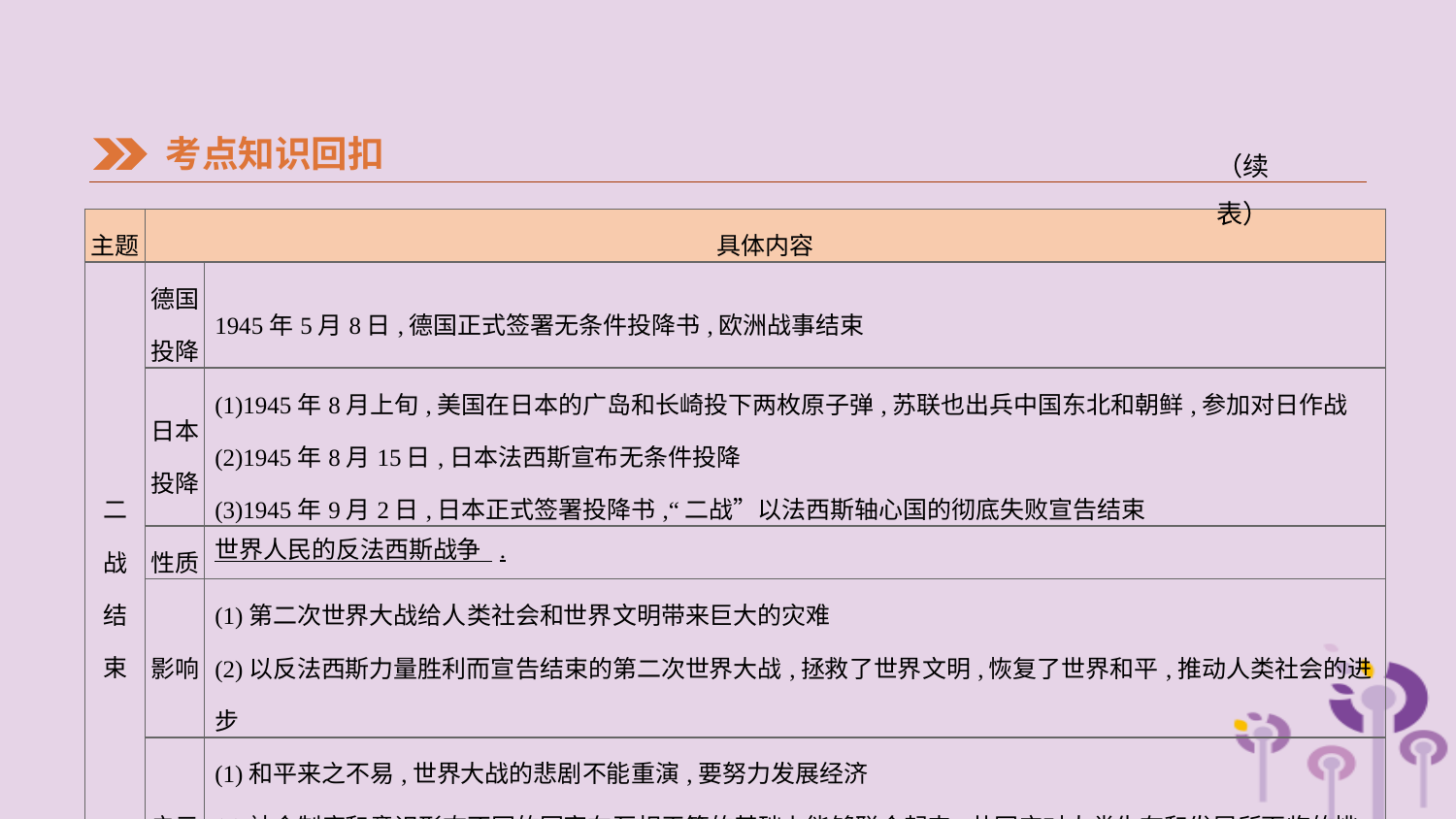

考点知识回扣

（续表）
| 主题 | 具体内容 |  |
| --- | --- | --- |
| 二 战 结 束 | 德国 投降 | 1945年5月8日,德国正式签署无条件投降书,欧洲战事结束 |
|  | 日本 投降 | (1)1945年8月上旬,美国在日本的广岛和长崎投下两枚原子弹,苏联也出兵中国东北和朝鲜,参加对日作战 (2)1945年8月15日,日本法西斯宣布无条件投降 (3)1945年9月2日,日本正式签署投降书,“二战”以法西斯轴心国的彻底失败宣告结束 |
|  | 性质 | 世界人民的反法西斯战争 . |
|  | 影响 | (1)第二次世界大战给人类社会和世界文明带来巨大的灾难 (2)以反法西斯力量胜利而宣告结束的第二次世界大战,拯救了世界文明,恢复了世界和平,推动人类社会的进步 |
|  | 启示 | (1)和平来之不易,世界大战的悲剧不能重演,要努力发展经济 (2)社会制度和意识形态不同的国家在互相平等的基础上能够联合起来,共同应对人类生存和发展所面临的挑战 |